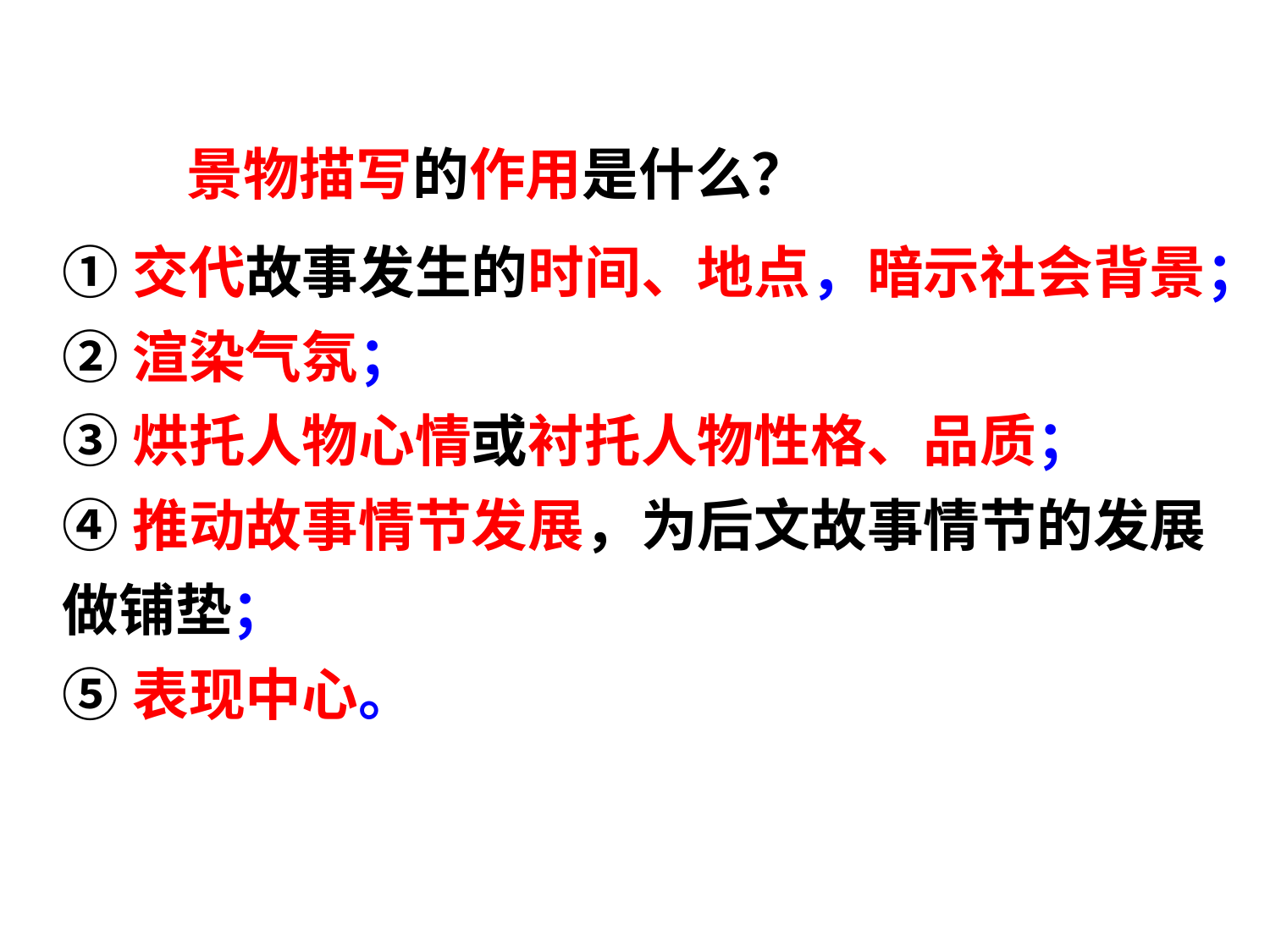

景物描写的作用是什么？
①交代故事发生的时间、地点，暗示社会背景；
②渲染气氛；
③烘托人物心情或衬托人物性格、品质；
④推动故事情节发展，为后文故事情节的发展做铺垫；
⑤表现中心。